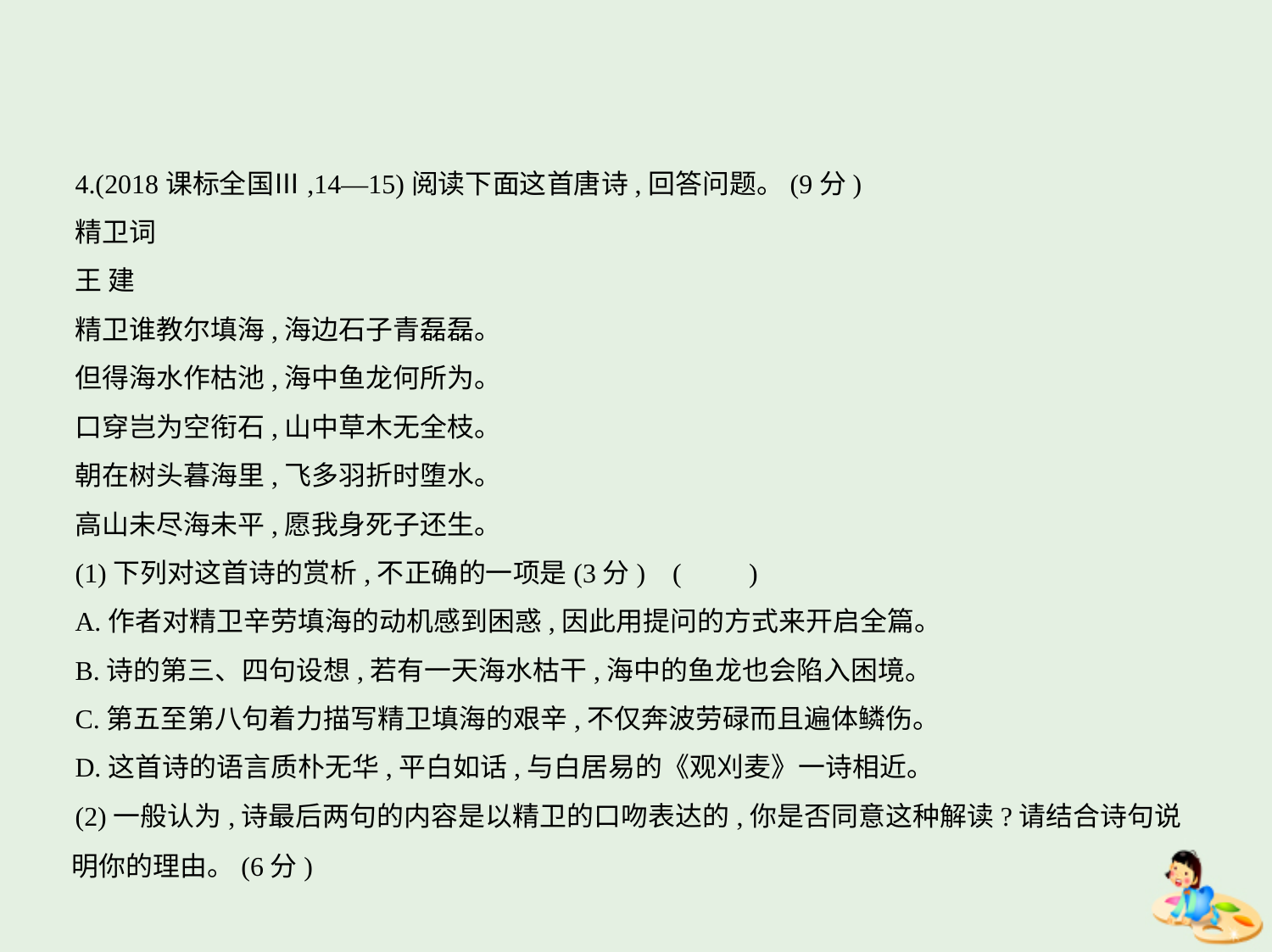

4.(2018课标全国Ⅲ,14—15)阅读下面这首唐诗,回答问题。(9分)
精卫词
王 建
精卫谁教尔填海,海边石子青磊磊。
但得海水作枯池,海中鱼龙何所为。
口穿岂为空衔石,山中草木无全枝。
朝在树头暮海里,飞多羽折时堕水。
高山未尽海未平,愿我身死子还生。
(1)下列对这首诗的赏析,不正确的一项是(3分) (　　)
A.作者对精卫辛劳填海的动机感到困惑,因此用提问的方式来开启全篇。
B.诗的第三、四句设想,若有一天海水枯干,海中的鱼龙也会陷入困境。
C.第五至第八句着力描写精卫填海的艰辛,不仅奔波劳碌而且遍体鳞伤。
D.这首诗的语言质朴无华,平白如话,与白居易的《观刈麦》一诗相近。
(2)一般认为,诗最后两句的内容是以精卫的口吻表达的,你是否同意这种解读?请结合诗句说
明你的理由。(6分)